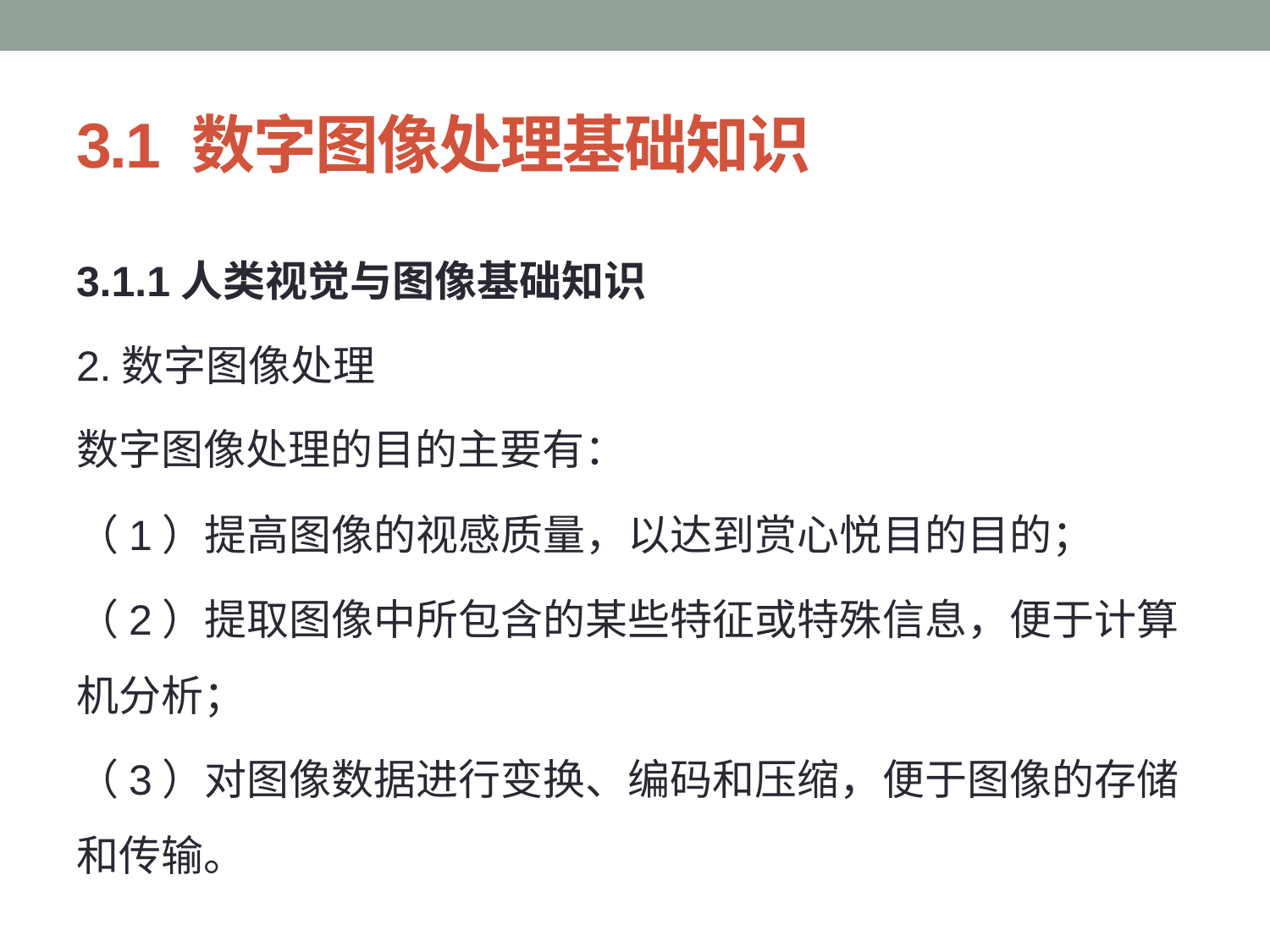

# 3.1 数字图像处理基础知识
3.1.1人类视觉与图像基础知识
2.数字图像处理
数字图像处理的目的主要有：
（1）提高图像的视感质量，以达到赏心悦目的目的；
（2）提取图像中所包含的某些特征或特殊信息，便于计算机分析；
（3）对图像数据进行变换、编码和压缩，便于图像的存储和传输。